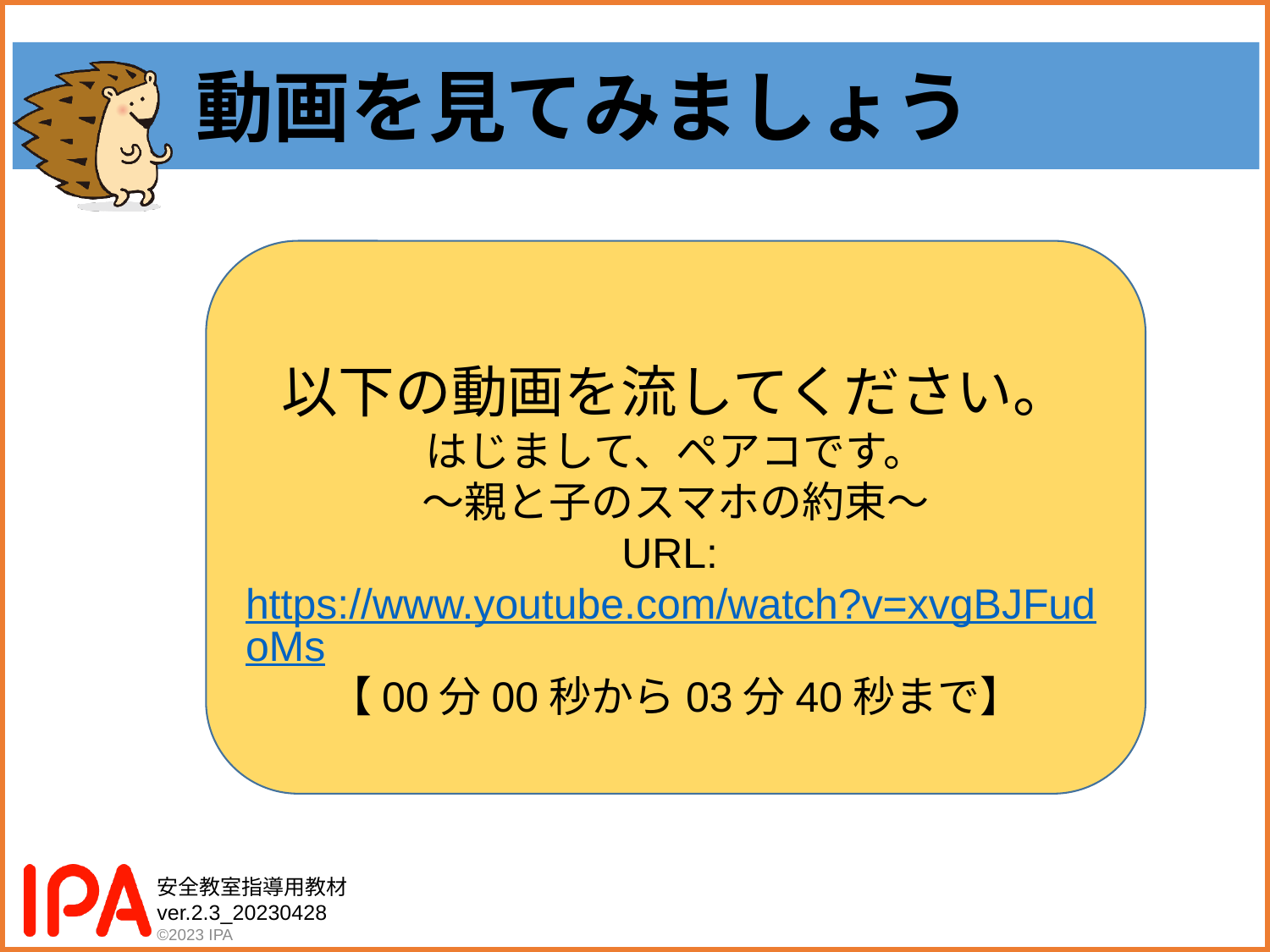

# 動画を見てみましょう
以下の動画を流してください。
はじまして、ペアコです。
～親と子のスマホの約束～
URL: https://www.youtube.com/watch?v=xvgBJFudoMs
【00分00秒から03分40秒まで】